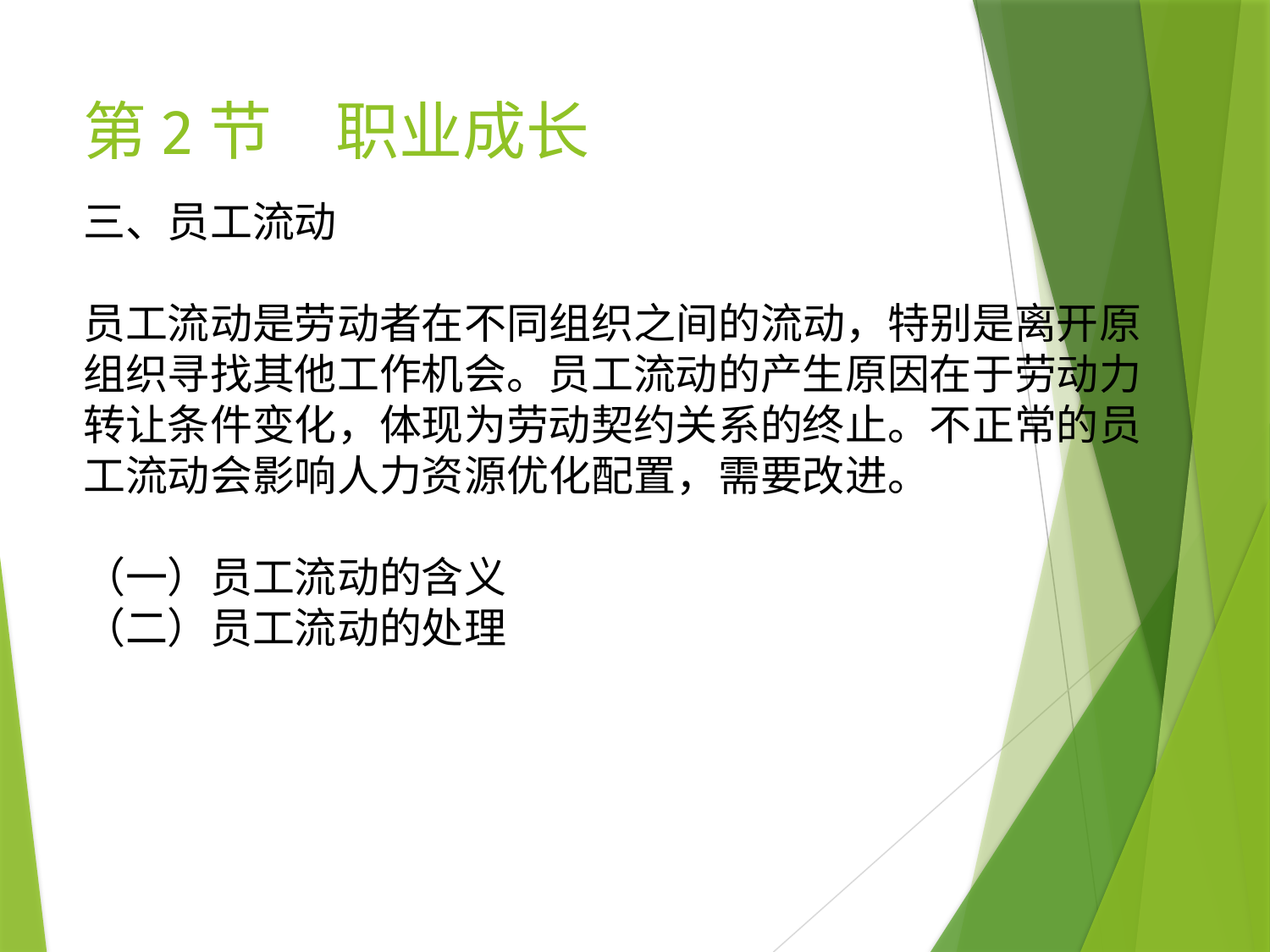

# 第2节　职业成长
三、员工流动

员工流动是劳动者在不同组织之间的流动，特别是离开原组织寻找其他工作机会。员工流动的产生原因在于劳动力转让条件变化，体现为劳动契约关系的终止。不正常的员工流动会影响人力资源优化配置，需要改进。

（一）员工流动的含义
（二）员工流动的处理